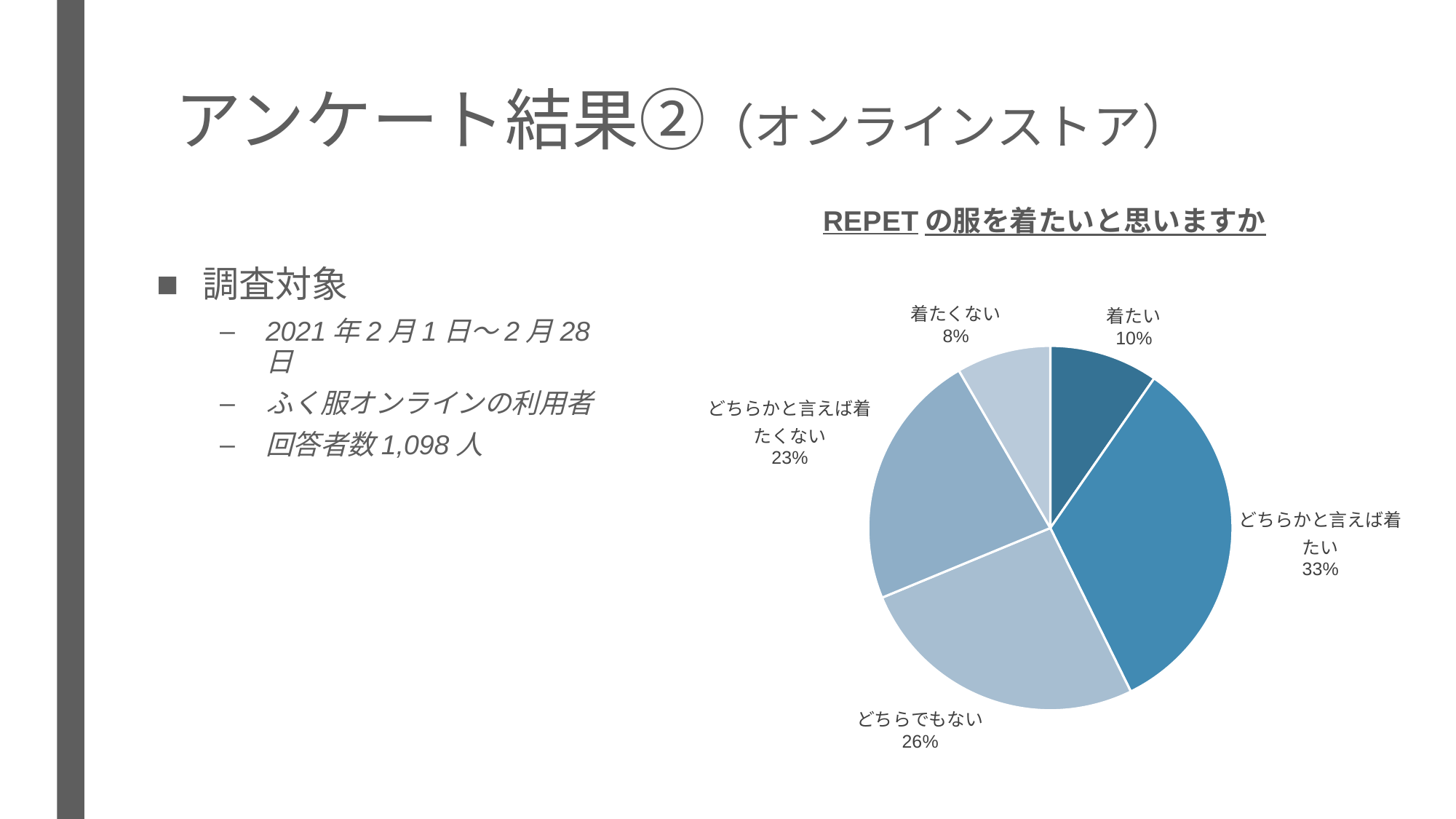

# アンケート結果②（オンラインストア）

### Chart:

| Category | REPETの服を着たいと思いますか |
|---|---|
| 着たい | 106.0 |
| どちらかと言えば着たい | 363.0 |
| どちらでもない | 286.0 |
| どちらかと言えば着たくない | 251.0 |
| 着たくない | 92.0 |
調査対象
2021年2月1日～2月28日
ふく服オンラインの利用者
回答者数1,098人